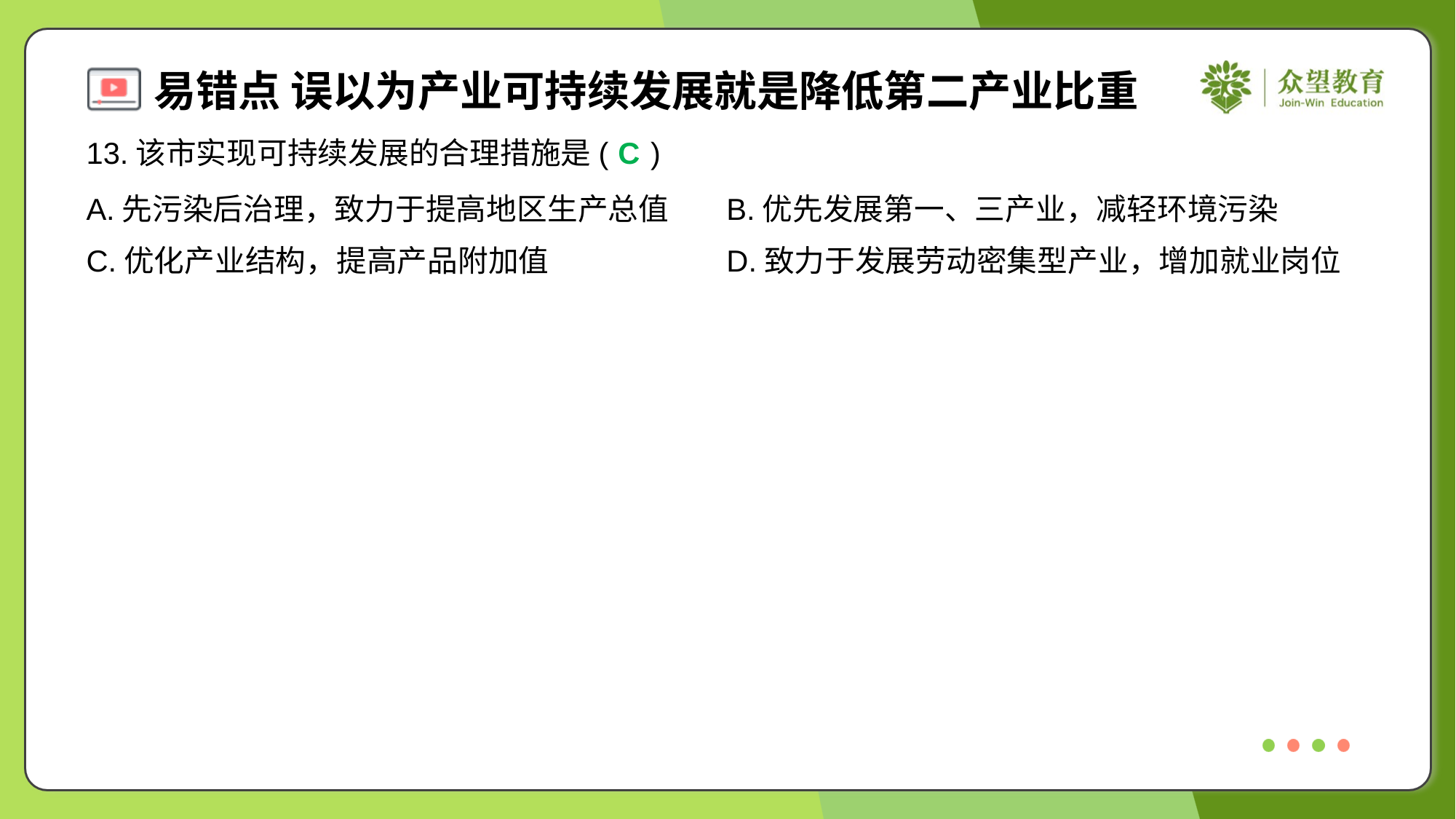

13.该市实现可持续发展的合理措施是(     )
C
A.先污染后治理，致力于提高地区生产总值	B.优先发展第一、三产业，减轻环境污染
C.优化产业结构，提高产品附加值	D.致力于发展劳动密集型产业，增加就业岗位